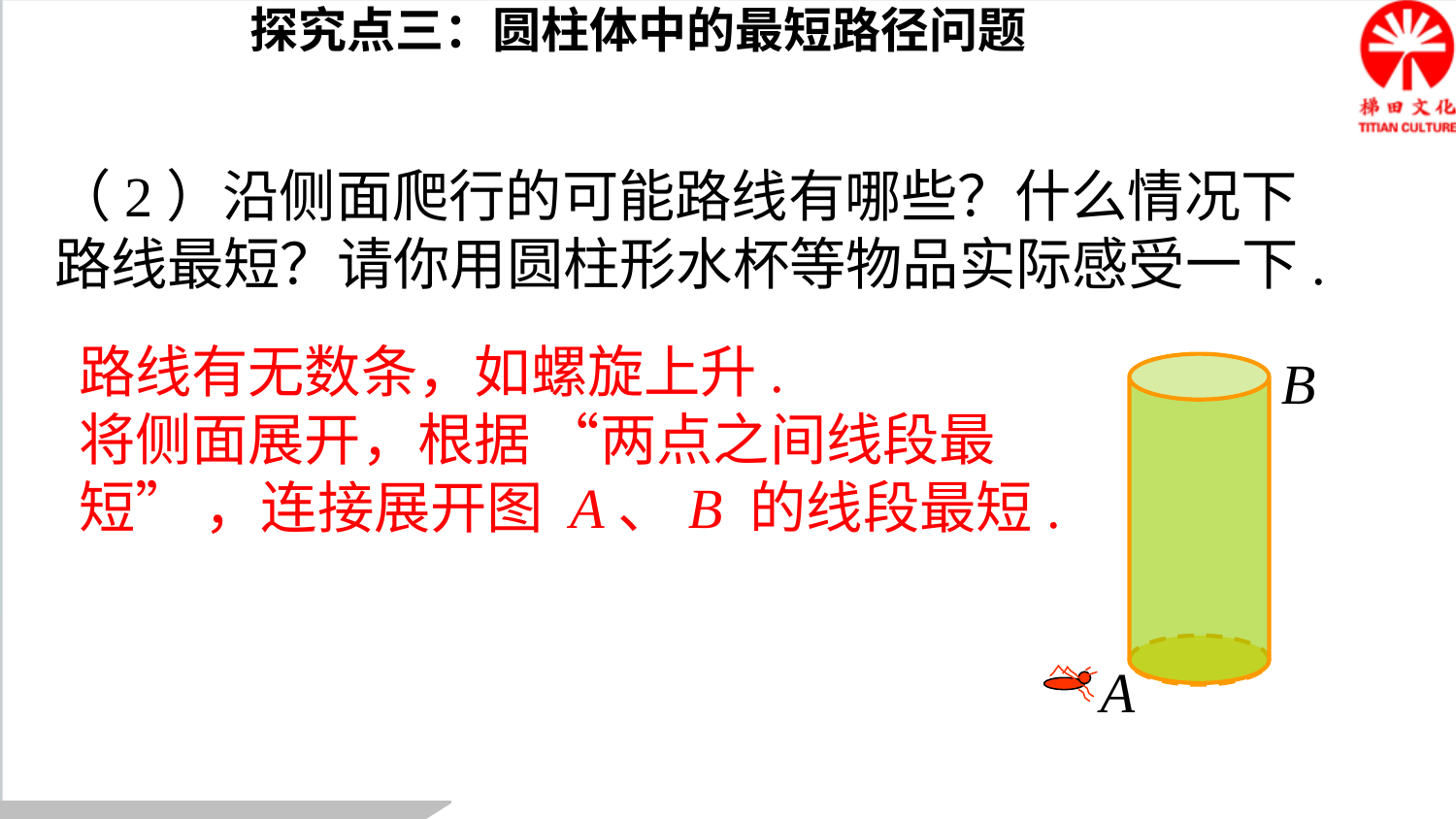

探究点三：圆柱体中的最短路径问题
（2）沿侧面爬行的可能路线有哪些？什么情况下路线最短？请你用圆柱形水杯等物品实际感受一下.
路线有无数条，如螺旋上升.
将侧面展开，根据 “两点之间线段最短” ，连接展开图 A、B 的线段最短.
B

A